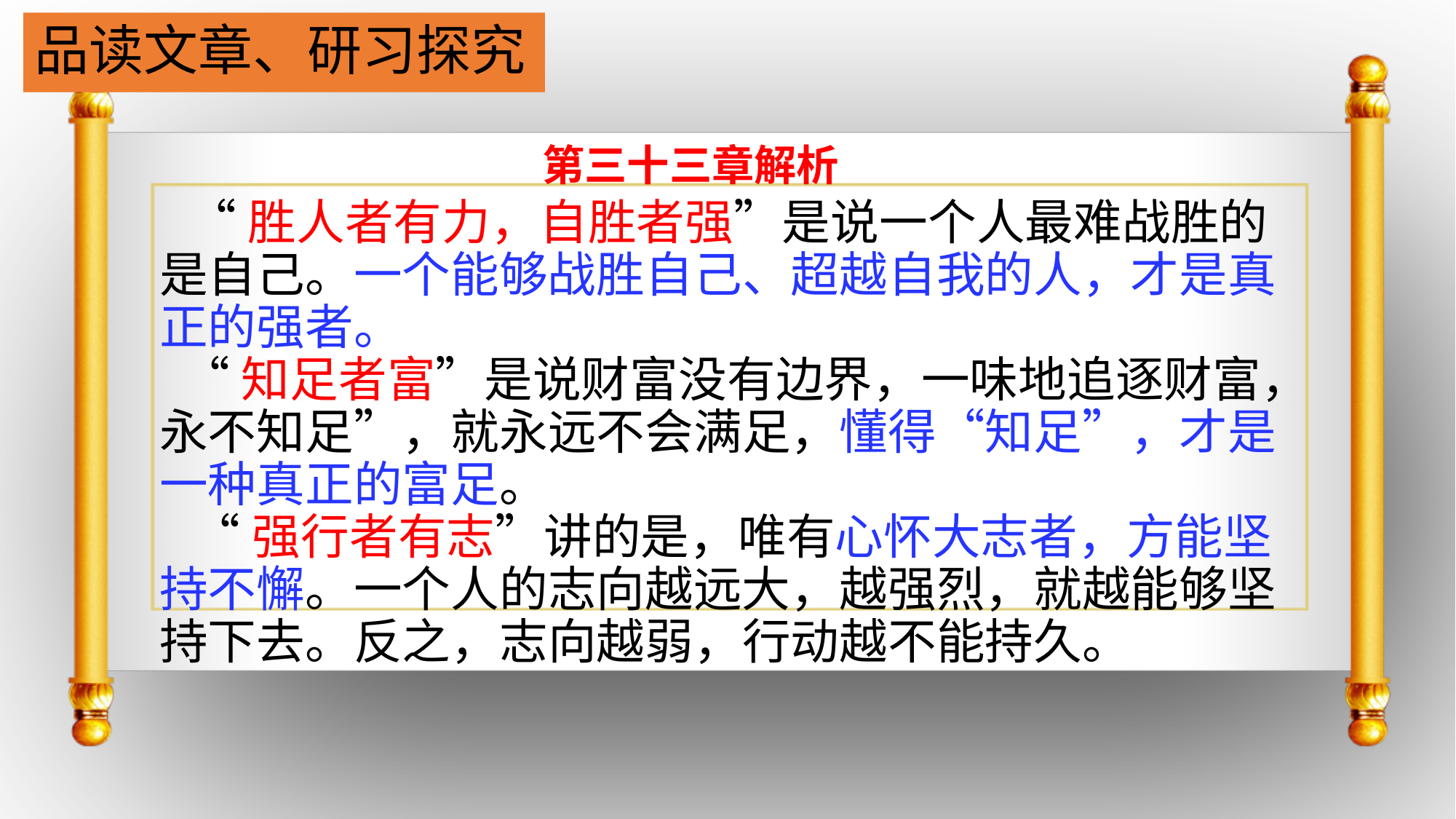

# 品读文章、研习探究
第三十三章解析
   “胜人者有力，自胜者强”是说一个人最难战胜的是自己。一个能够战胜自己、超越自我的人，才是真正的强者。
  “知足者富”是说财富没有边界，一味地追逐财富，永不知足”，就永远不会满足，懂得“知足”，才是一种真正的富足。
   “强行者有志”讲的是，唯有心怀大志者，方能坚持不懈。一个人的志向越远大，越强烈，就越能够坚持下去。反之，志向越弱，行动越不能持久。